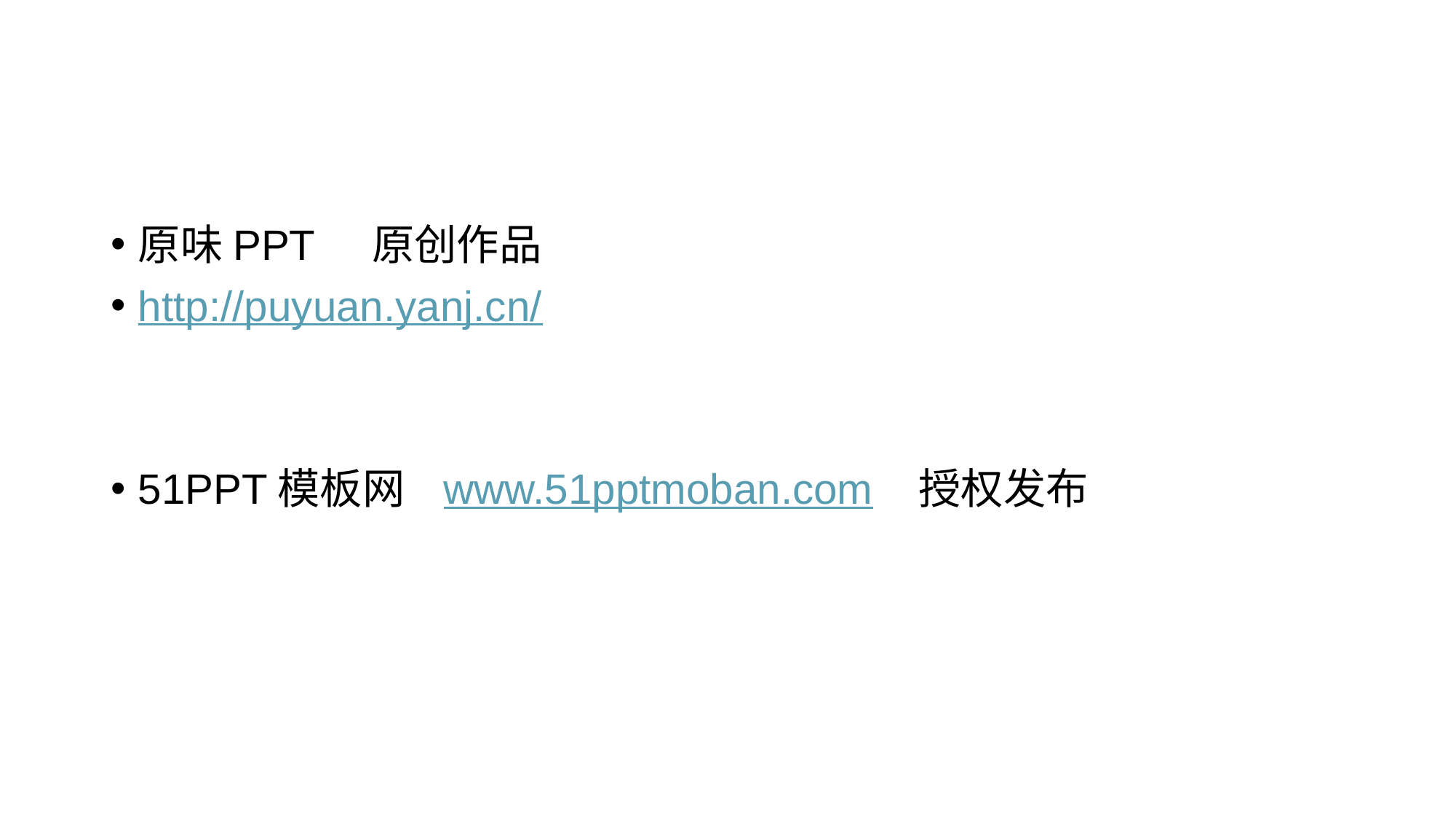

#
原味PPT    原创作品
http://puyuan.yanj.cn/

51PPT模板网   www.51pptmoban.com   授权发布